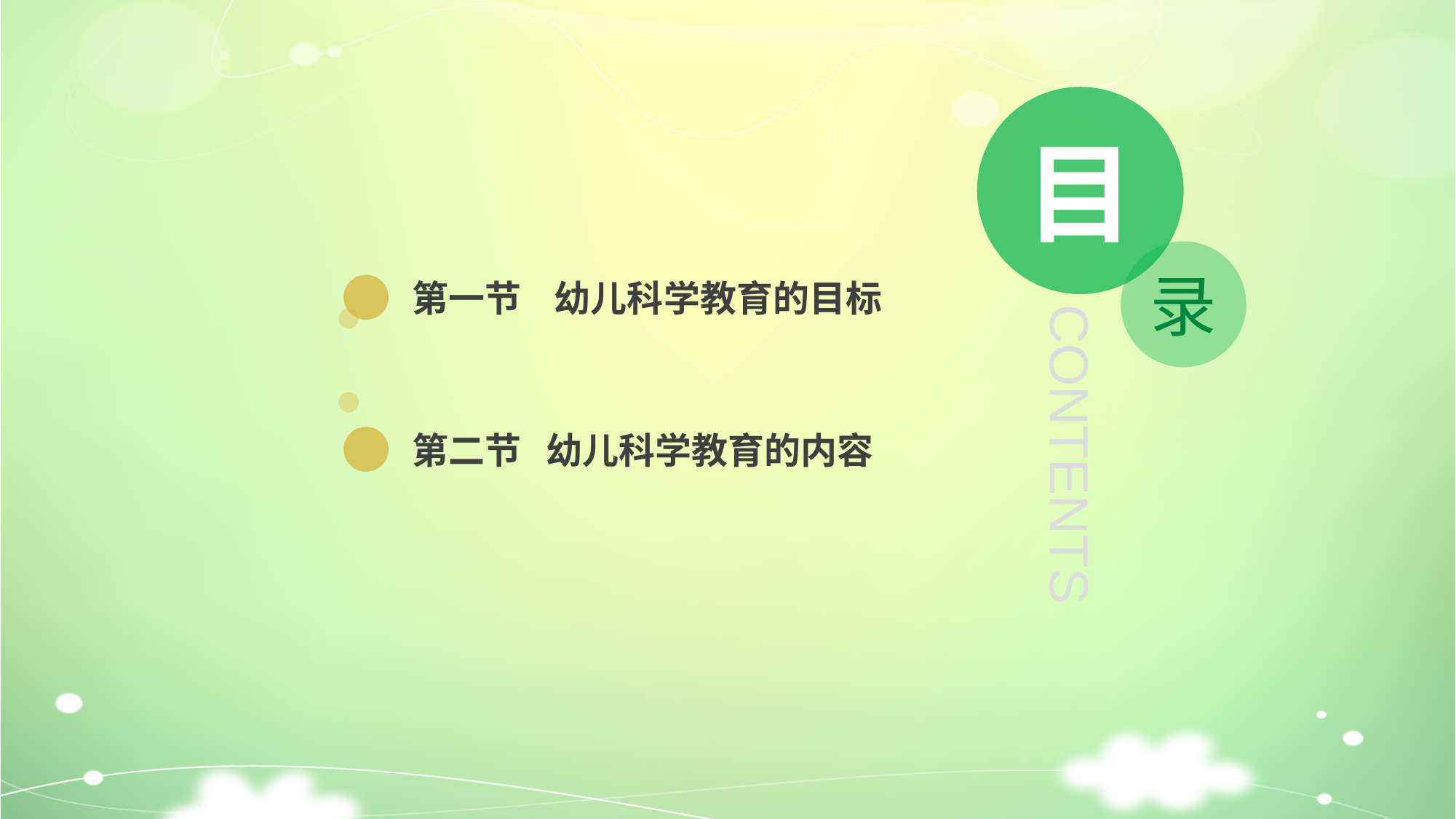

目
录
CONTENTS
第一节    幼儿科学教育的目标

第二节   幼儿科学教育的内容